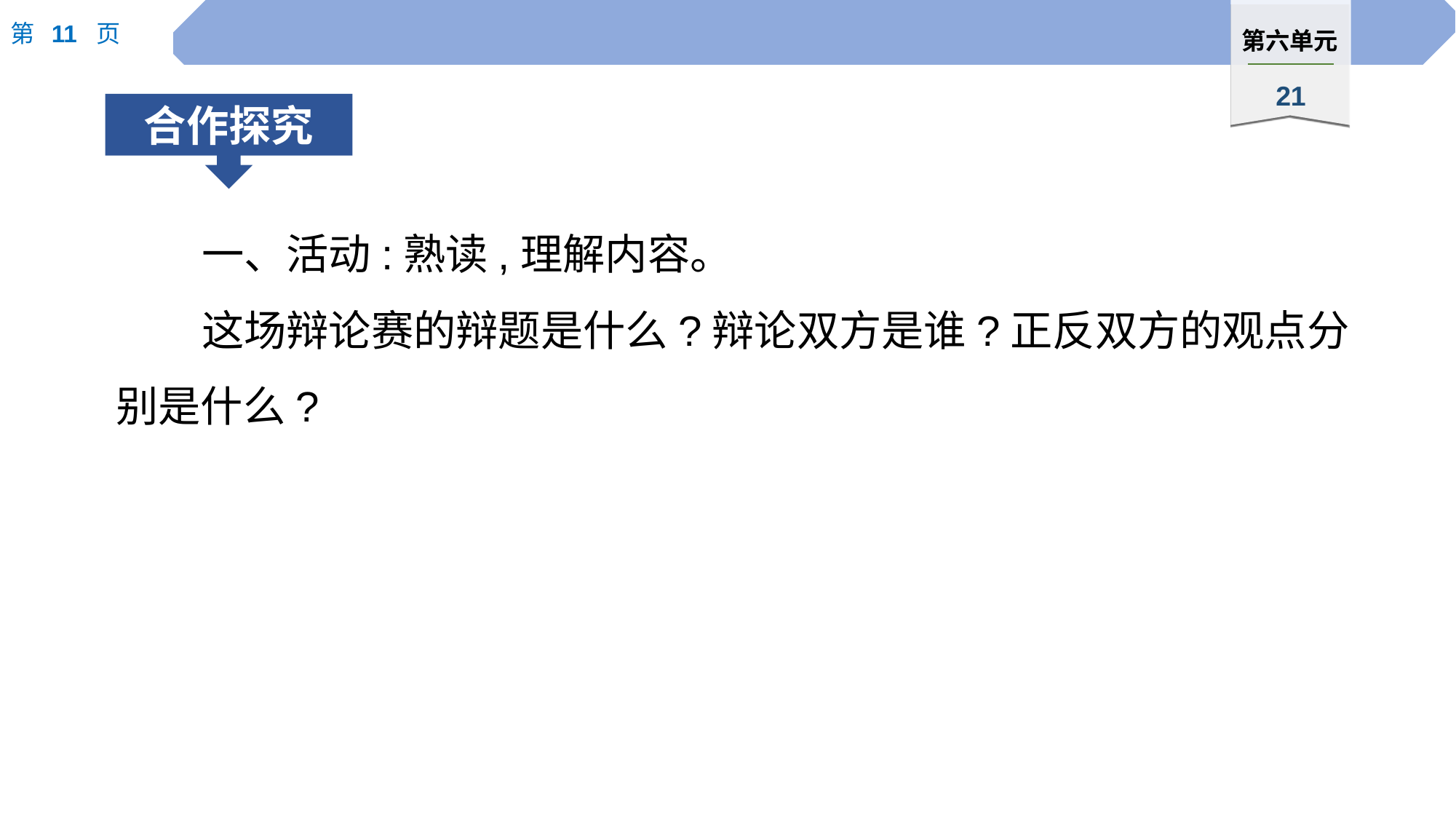

一、活动:熟读,理解内容。
这场辩论赛的辩题是什么?辩论双方是谁?正反双方的观点分别是什么?